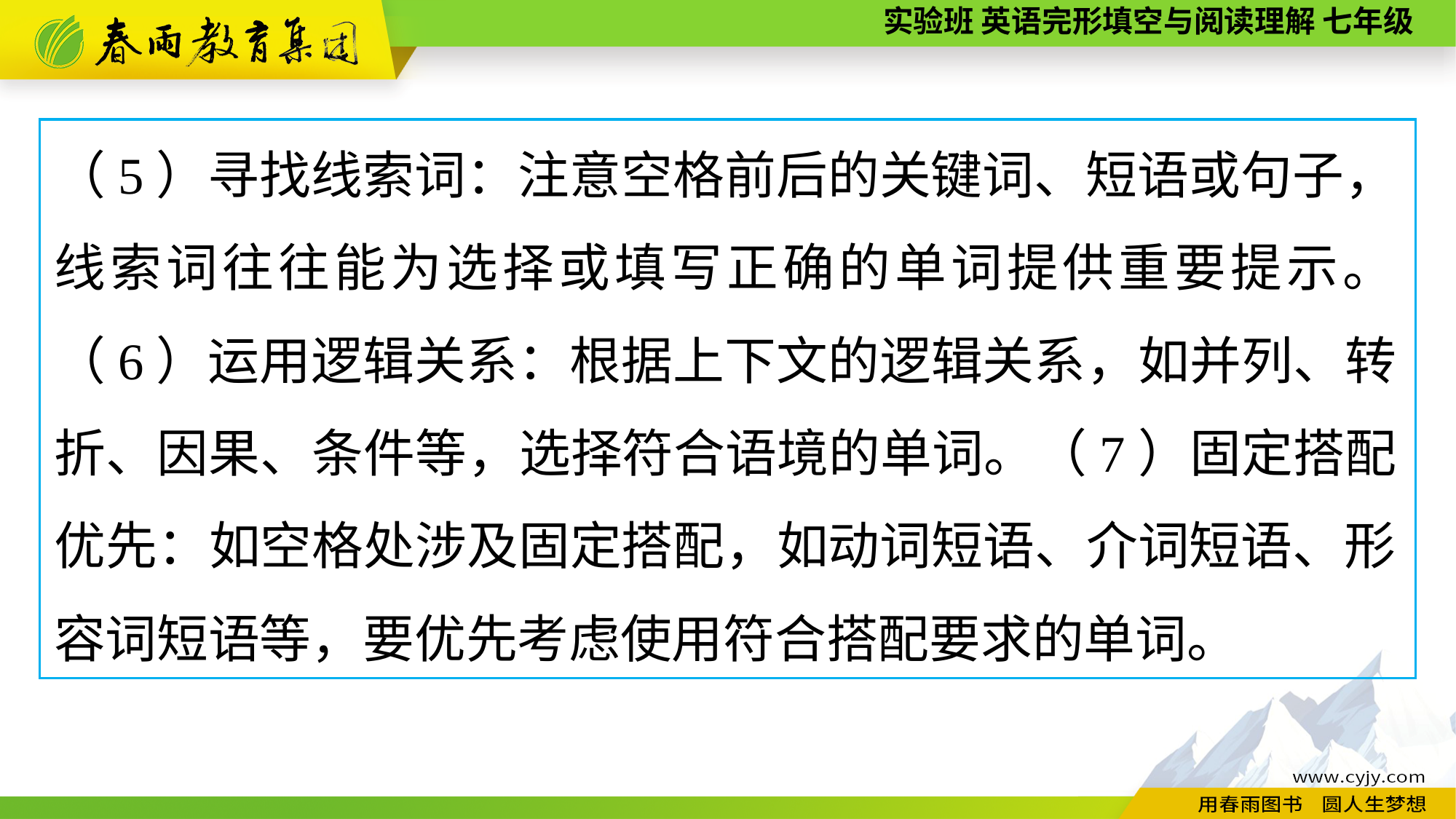

（5）寻找线索词：注意空格前后的关键词、短语或句子，线索词往往能为选择或填写正确的单词提供重要提示。（6）运用逻辑关系：根据上下文的逻辑关系，如并列、转折、因果、条件等，选择符合语境的单词。（7）固定搭配优先：如空格处涉及固定搭配，如动词短语、介词短语、形容词短语等，要优先考虑使用符合搭配要求的单词。